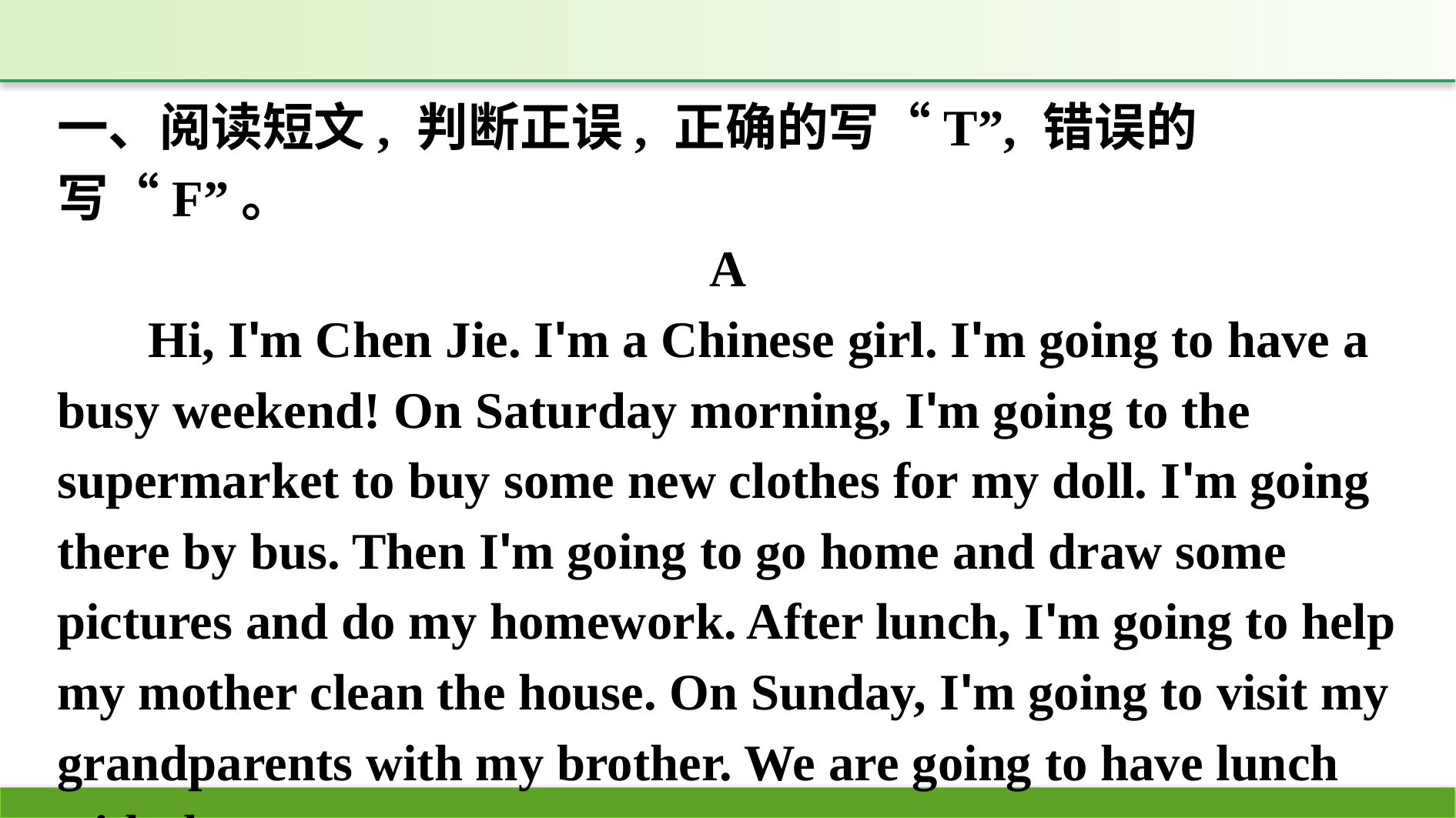

一、阅读短文, 判断正误, 正确的写“T”, 错误的写“F”。
A
Hi, I'm Chen Jie. I'm a Chinese girl. I'm going to have a busy weekend! On Saturday morning, I'm going to the supermarket to buy some new clothes for my doll. I'm going there by bus. Then I'm going to go home and draw some pictures and do my homework. After lunch, I'm going to help my mother clean the house. On Sunday, I'm going to visit my grandparents with my brother. We are going to have lunch with them.